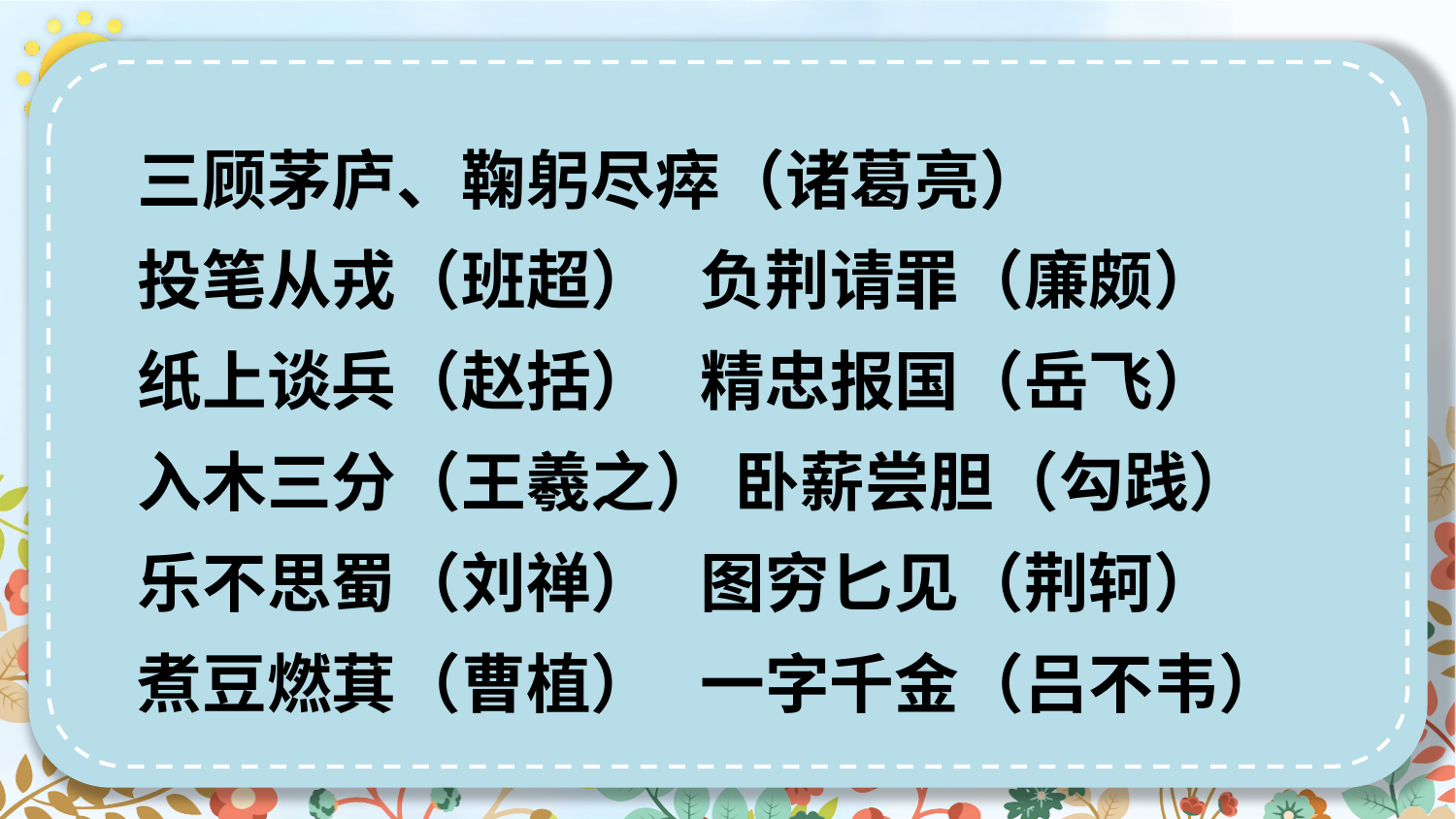

三顾茅庐、鞠躬尽瘁（诸葛亮）
投笔从戎（班超）   负荆请罪（廉颇）
纸上谈兵（赵括）   精忠报国（岳飞）
入木三分（王羲之） 卧薪尝胆（勾践）
乐不思蜀（刘禅）   图穷匕见（荆轲）
煮豆燃萁（曹植）   一字千金（吕不韦）